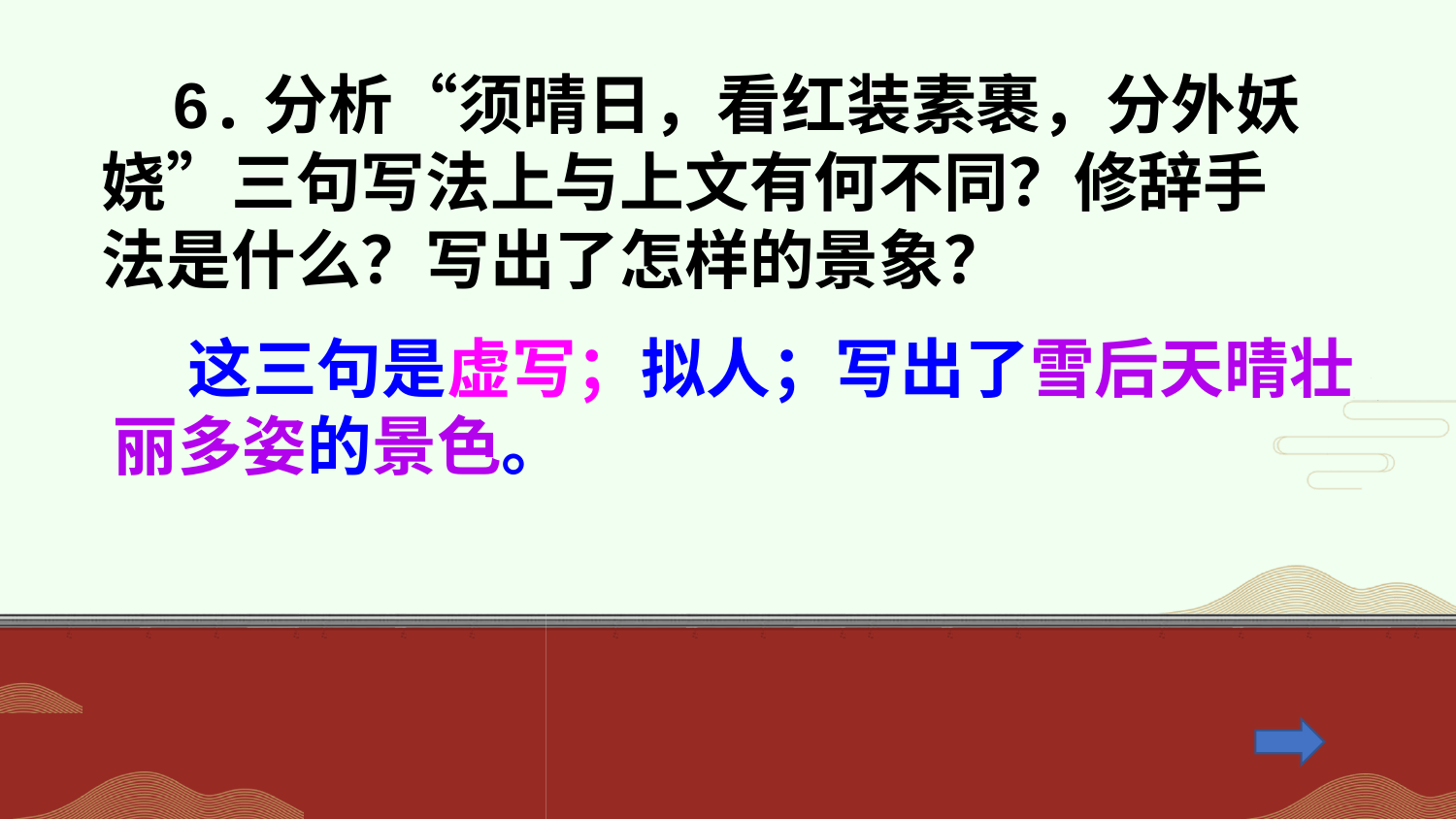

6.分析“须晴日，看红装素裹，分外妖娆”三句写法上与上文有何不同？修辞手法是什么？写出了怎样的景象？
    这三句是虚写；拟人；写出了雪后天晴壮丽多姿的景色。